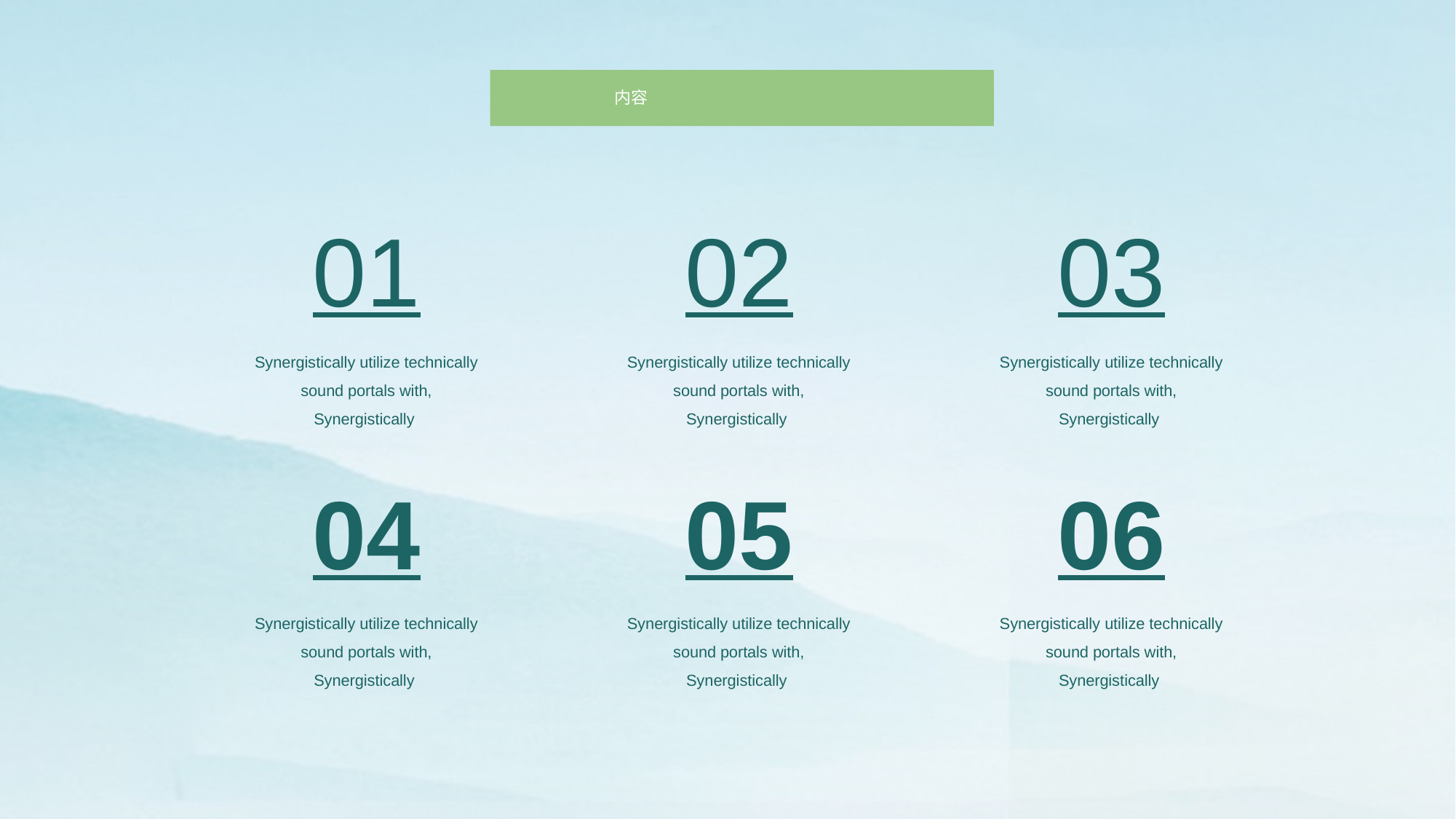

内容
01
02
03
Synergistically utilize technically sound portals with, Synergistically
Synergistically utilize technically sound portals with, Synergistically
Synergistically utilize technically sound portals with, Synergistically
04
05
06
Synergistically utilize technically sound portals with, Synergistically
Synergistically utilize technically sound portals with, Synergistically
Synergistically utilize technically sound portals with, Synergistically